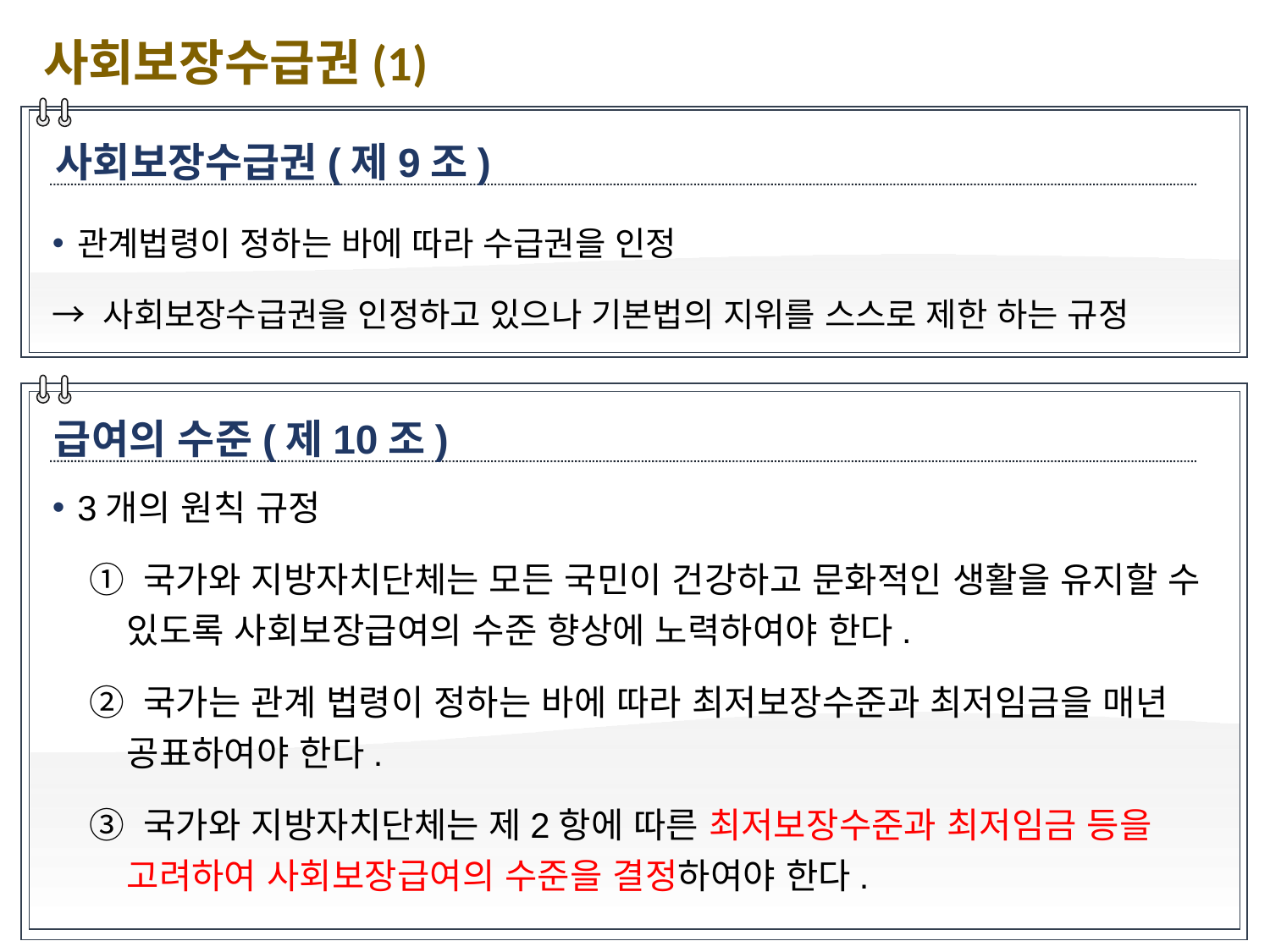

사회보장수급권(1)

사회보장수급권(제9조)

관계법령이 정하는 바에 따라 수급권을 인정
→ 사회보장수급권을 인정하고 있으나 기본법의 지위를 스스로 제한 하는 규정

급여의 수준(제10조)

3개의 원칙 규정
① 국가와 지방자치단체는 모든 국민이 건강하고 문화적인 생활을 유지할 수 있도록 사회보장급여의 수준 향상에 노력하여야 한다.
② 국가는 관계 법령이 정하는 바에 따라 최저보장수준과 최저임금을 매년 공표하여야 한다.
③ 국가와 지방자치단체는 제2항에 따른 최저보장수준과 최저임금 등을 고려하여 사회보장급여의 수준을 결정하여야 한다.